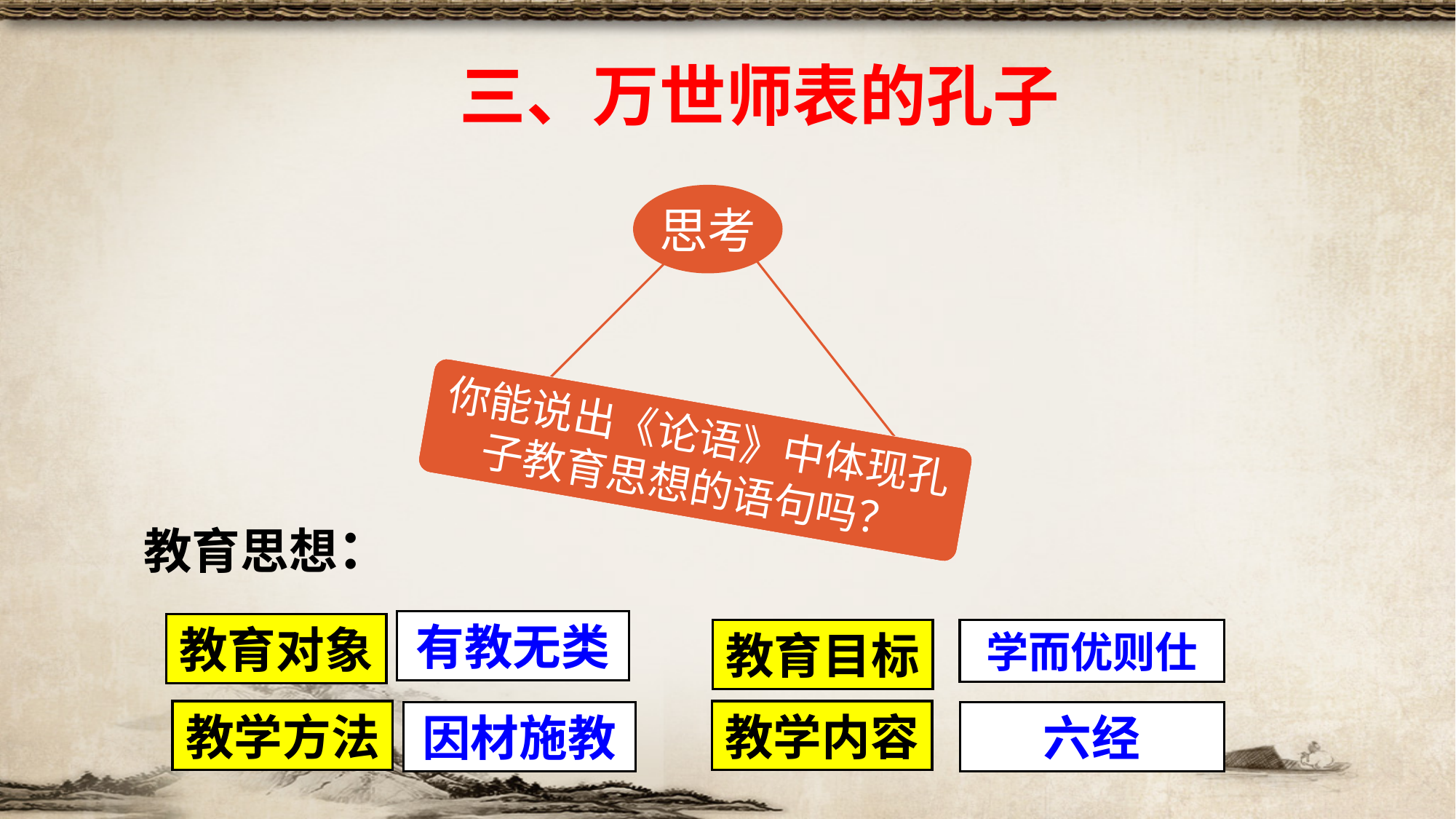

三、万世师表的孔子
思考

你能说出《论语》中体现孔子教育思想的语句吗？
教育思想：
有教无类
教育对象
教育目标
学而优则仕
教学方法
教学内容
因材施教
六经